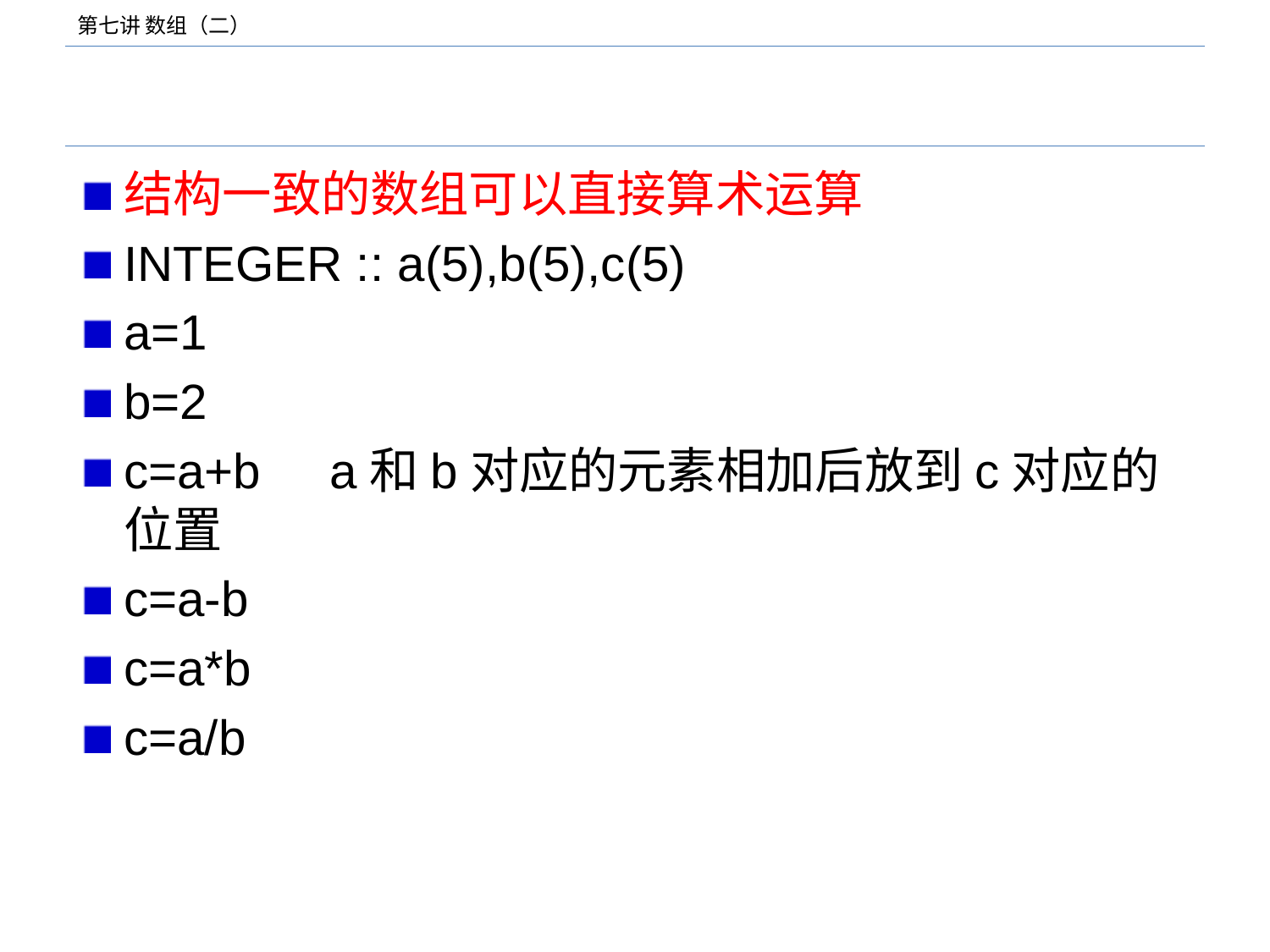

#
结构一致的数组可以直接算术运算
INTEGER :: a(5),b(5),c(5)
a=1
b=2
c=a+b     a和b对应的元素相加后放到c对应的位置
c=a-b
c=a*b
c=a/b